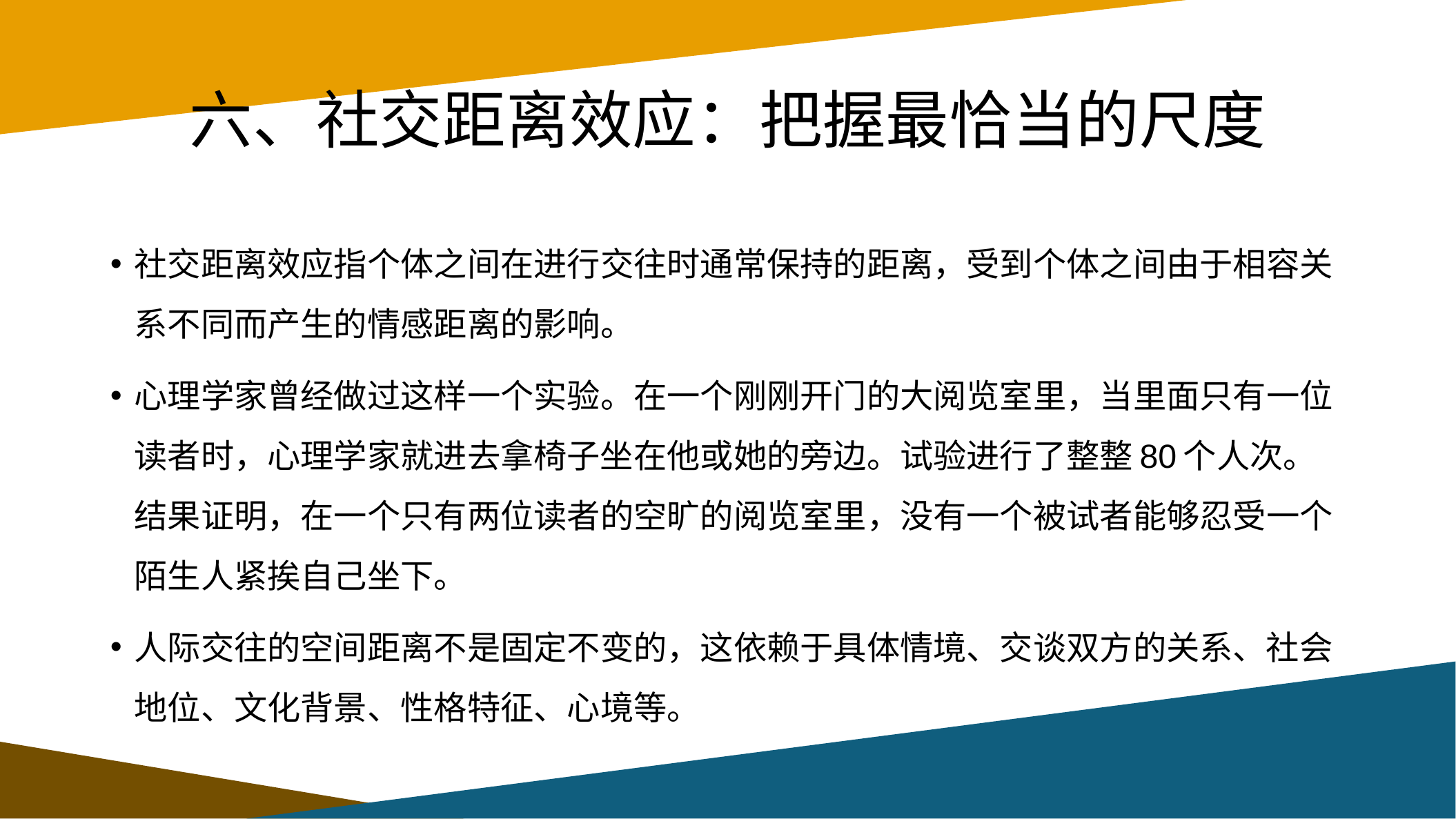

# 六、社交距离效应：把握最恰当的尺度
社交距离效应指个体之间在进行交往时通常保持的距离，受到个体之间由于相容关系不同而产生的情感距离的影响。
心理学家曾经做过这样一个实验。在一个刚刚开门的大阅览室里，当里面只有一位读者时，心理学家就进去拿椅子坐在他或她的旁边。试验进行了整整80个人次。结果证明，在一个只有两位读者的空旷的阅览室里，没有一个被试者能够忍受一个陌生人紧挨自己坐下。
人际交往的空间距离不是固定不变的，这依赖于具体情境、交谈双方的关系、社会地位、文化背景、性格特征、心境等。